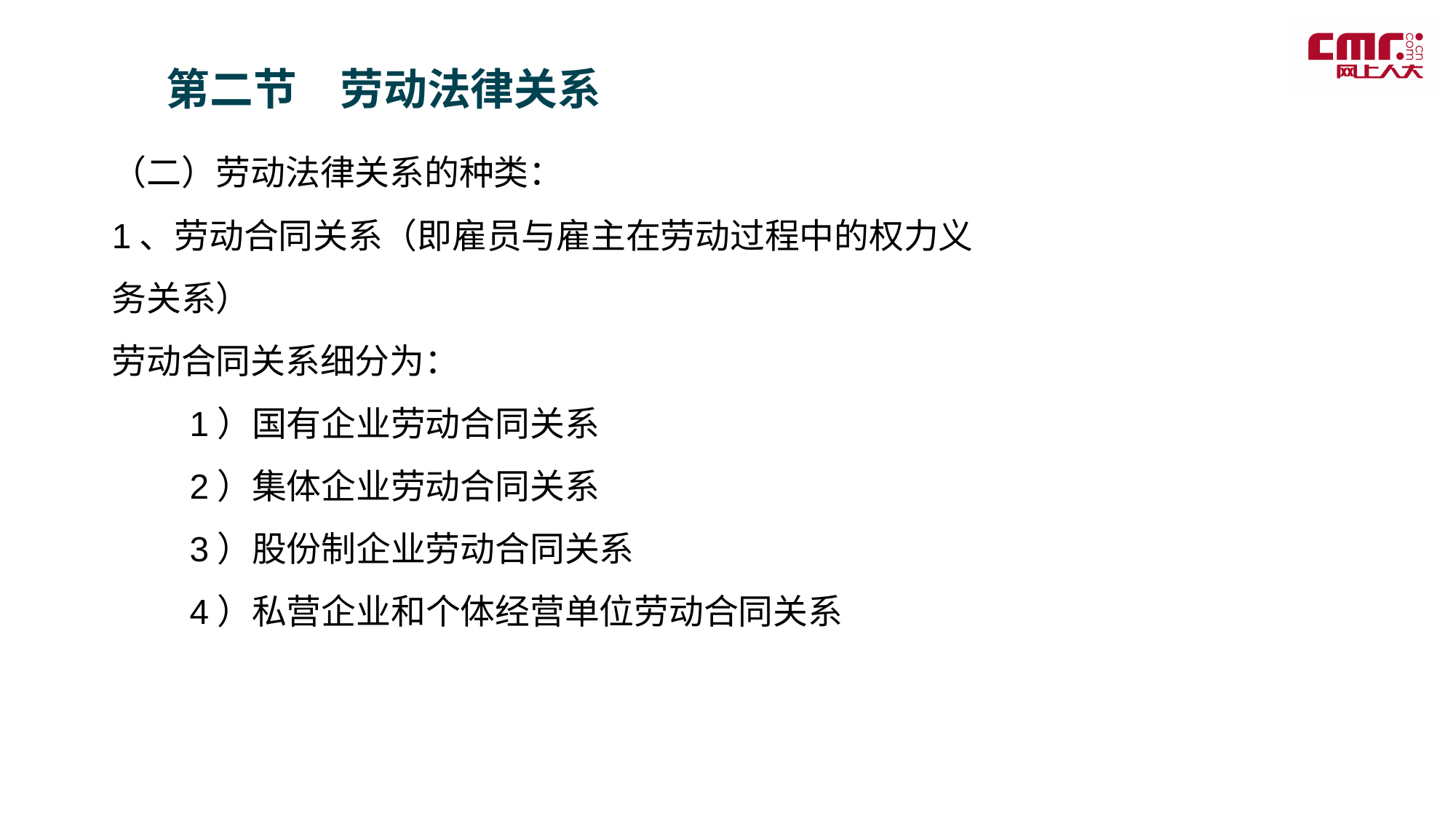

第二节　劳动法律关系
（二）劳动法律关系的种类：
1、劳动合同关系（即雇员与雇主在劳动过程中的权力义务关系）
劳动合同关系细分为：
　　1）国有企业劳动合同关系
　　2）集体企业劳动合同关系
　　3）股份制企业劳动合同关系
　　4）私营企业和个体经营单位劳动合同关系